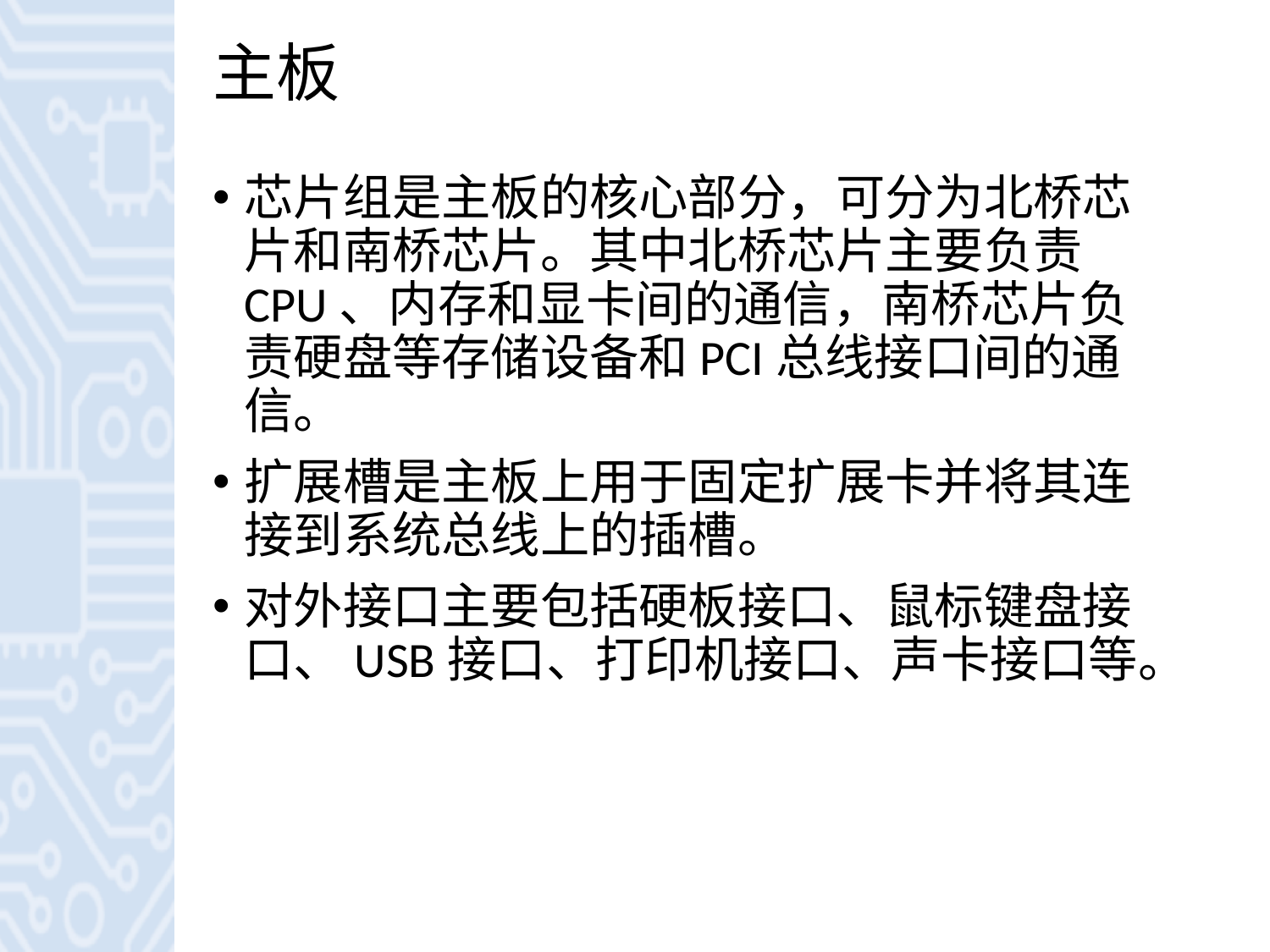

# 主板
芯片组是主板的核心部分，可分为北桥芯片和南桥芯片。其中北桥芯片主要负责CPU、内存和显卡间的通信，南桥芯片负责硬盘等存储设备和PCI总线接口间的通信。
扩展槽是主板上用于固定扩展卡并将其连接到系统总线上的插槽。
对外接口主要包括硬板接口、鼠标键盘接口、USB接口、打印机接口、声卡接口等。